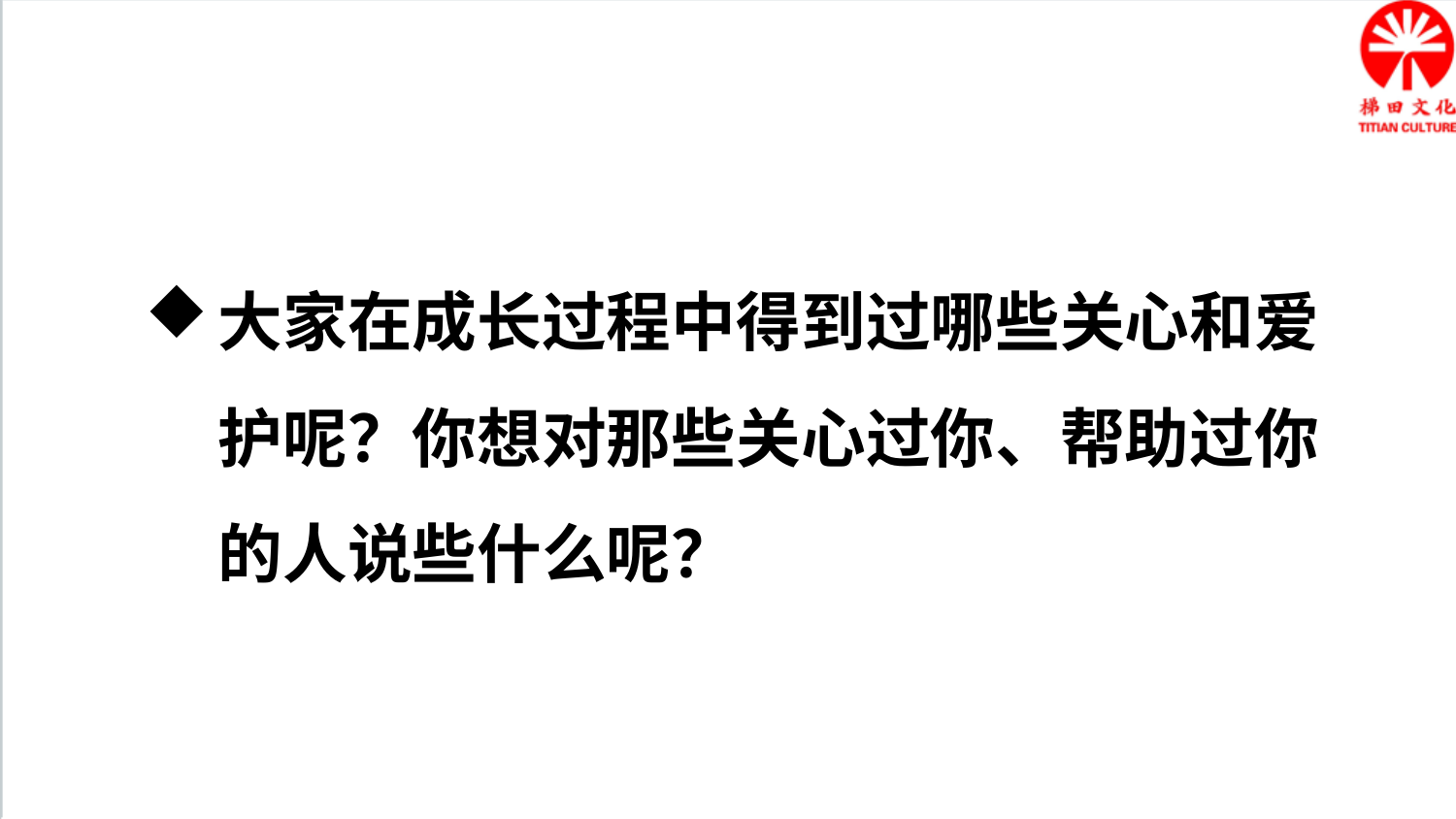

大家在成长过程中得到过哪些关心和爱护呢？你想对那些关心过你、帮助过你的人说些什么呢？